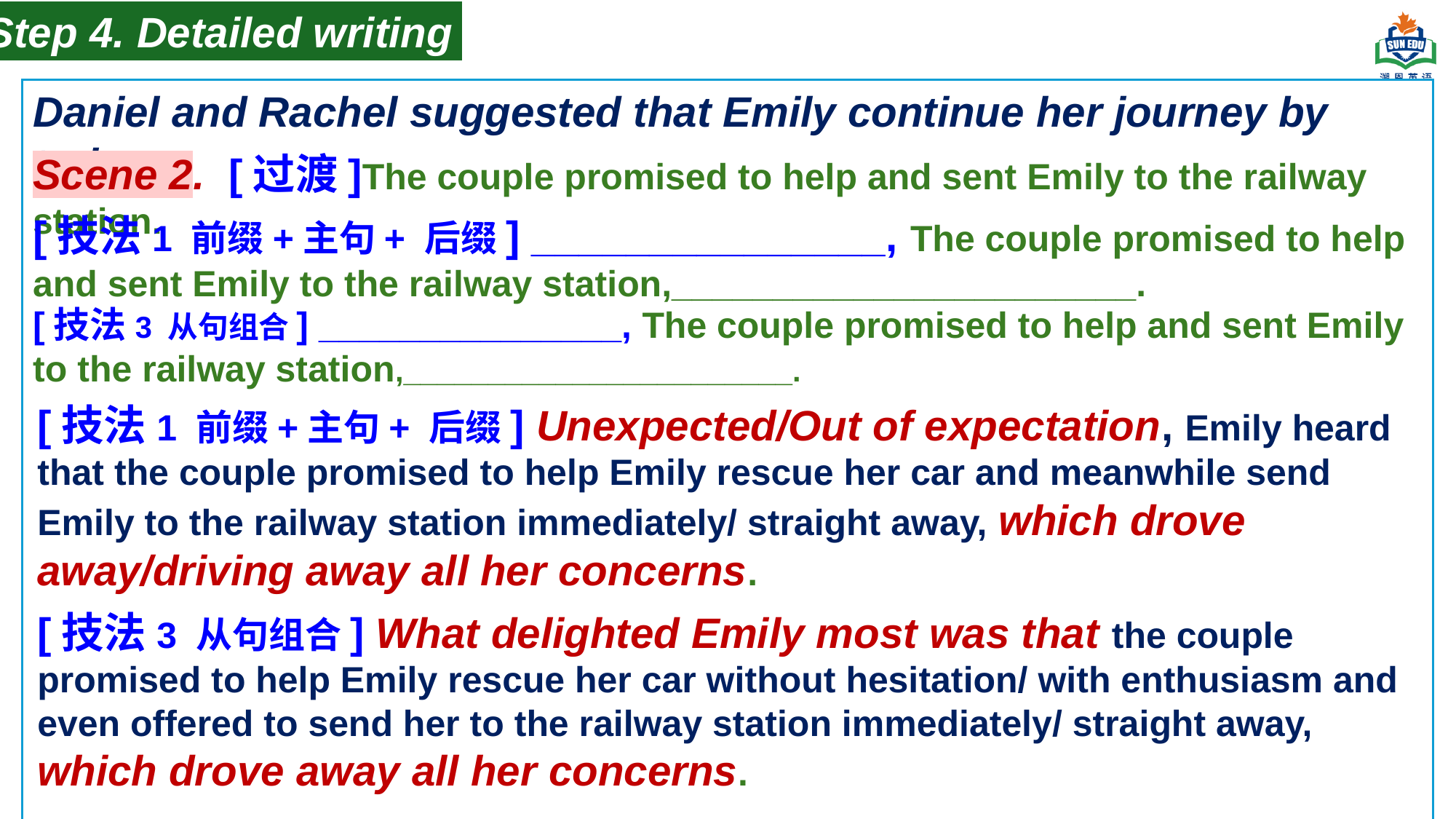

Step 4. Detailed writing
Daniel and Rachel suggested that Emily continue her journey by train.

Scene 2.  [过渡]The couple promised to help and sent Emily to the railway station.
[技法1 前缀+主句+ 后缀] _______________, The couple promised to help and sent Emily to the railway station,_______________________.

[技法3 从句组合] _______________, The couple promised to help and sent Emily to the railway station,_______________________.

[技法1 前缀+主句+ 后缀] Unexpected/Out of expectation, Emily heard that the couple promised to help Emily rescue her car and meanwhile send Emily to the railway station immediately/ straight away, which drove away/driving away all her concerns.

[技法3 从句组合] What delighted Emily most was that the couple promised to help Emily rescue her car without hesitation/ with enthusiasm and even offered to send her to the railway station immediately/ straight away, which drove away all her concerns.